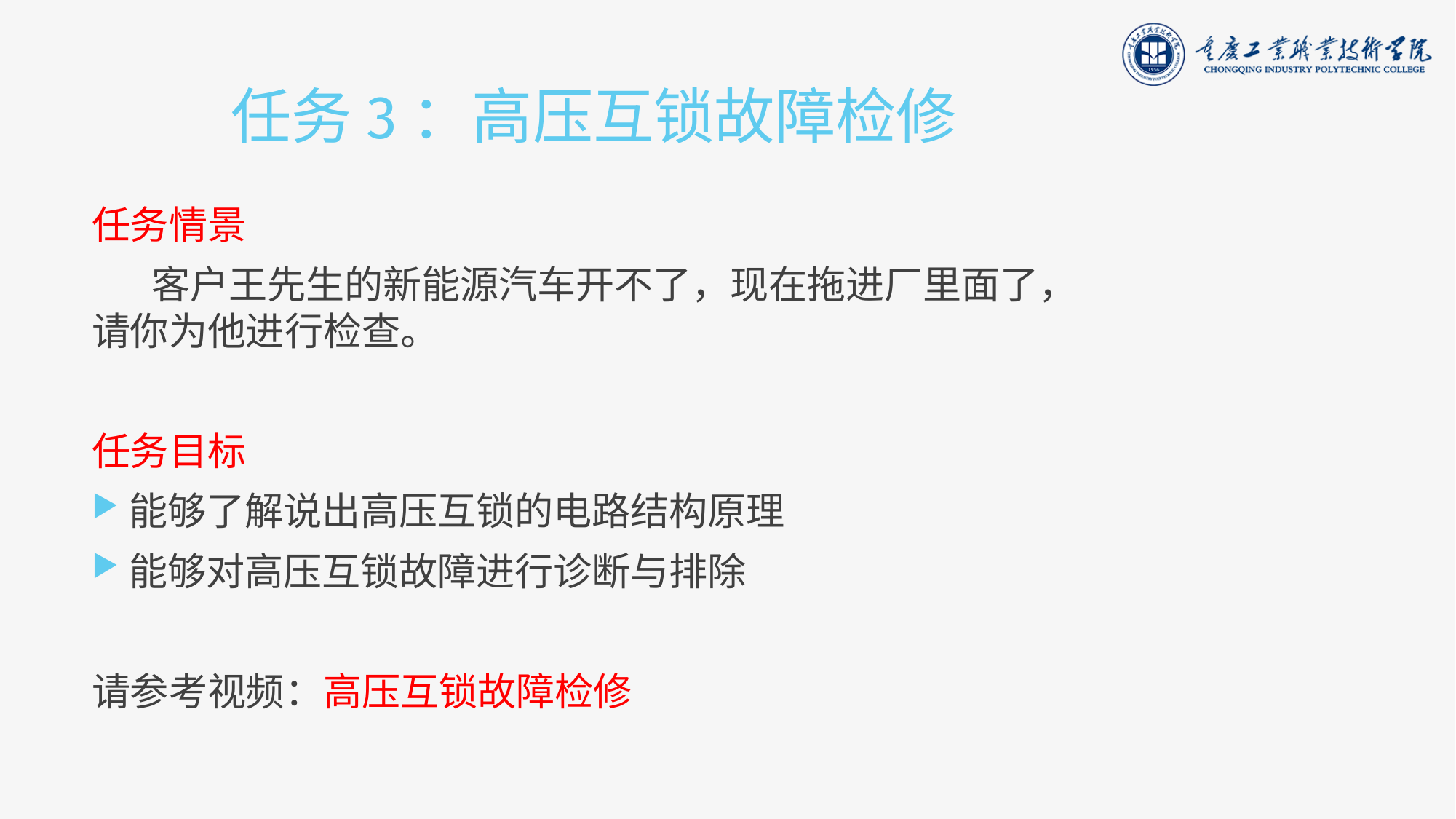

# 任务3：高压互锁故障检修
任务情景
      客户王先生的新能源汽车开不了，现在拖进厂里面了，请你为他进行检查。

任务目标
能够了解说出高压互锁的电路结构原理
能够对高压互锁故障进行诊断与排除

请参考视频：高压互锁故障检修